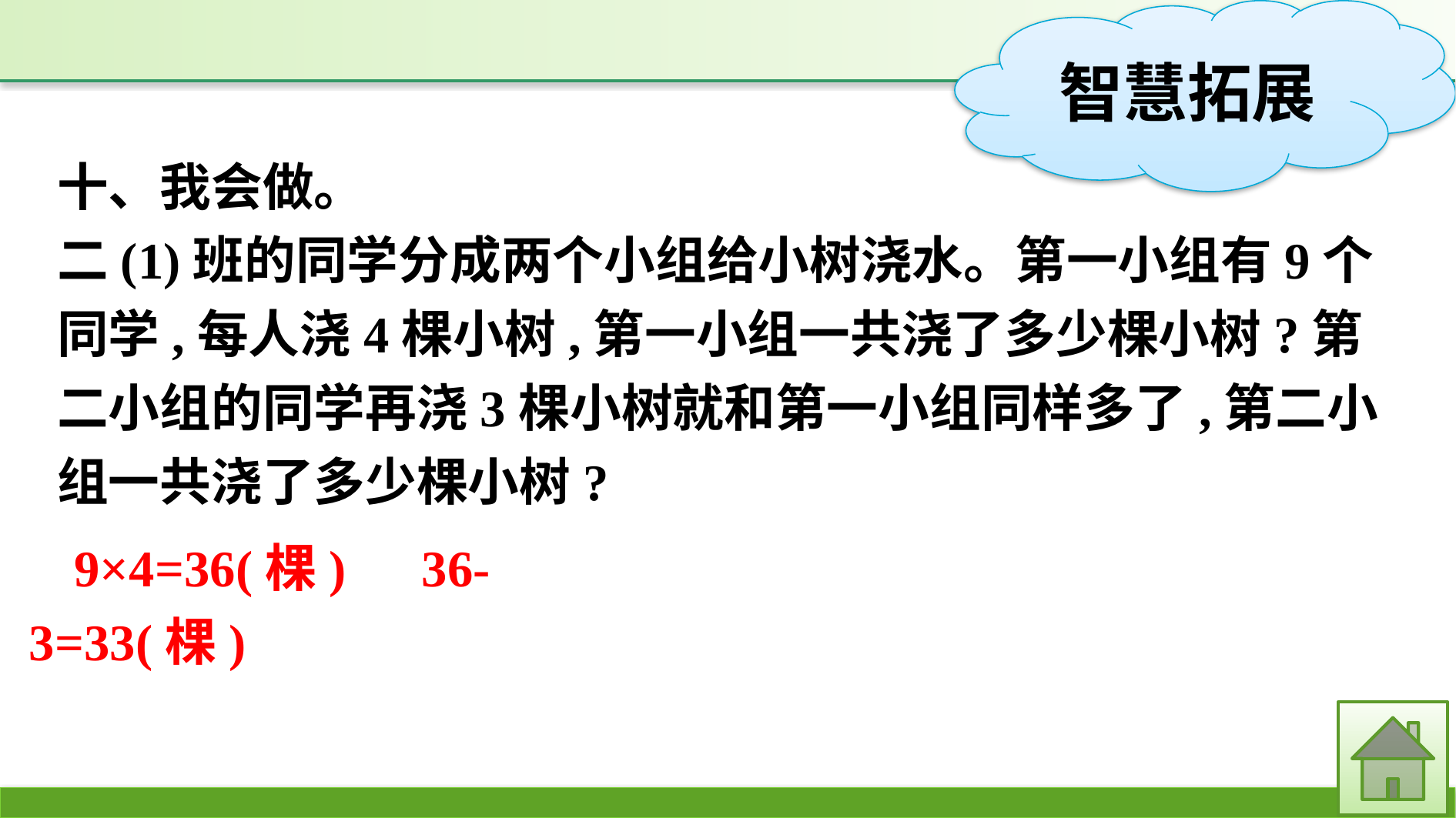

十、我会做。
二(1)班的同学分成两个小组给小树浇水。第一小组有9个同学,每人浇4棵小树,第一小组一共浇了多少棵小树?第二小组的同学再浇3棵小树就和第一小组同样多了,第二小组一共浇了多少棵小树?
9×4=36(棵)　36-3=33(棵)